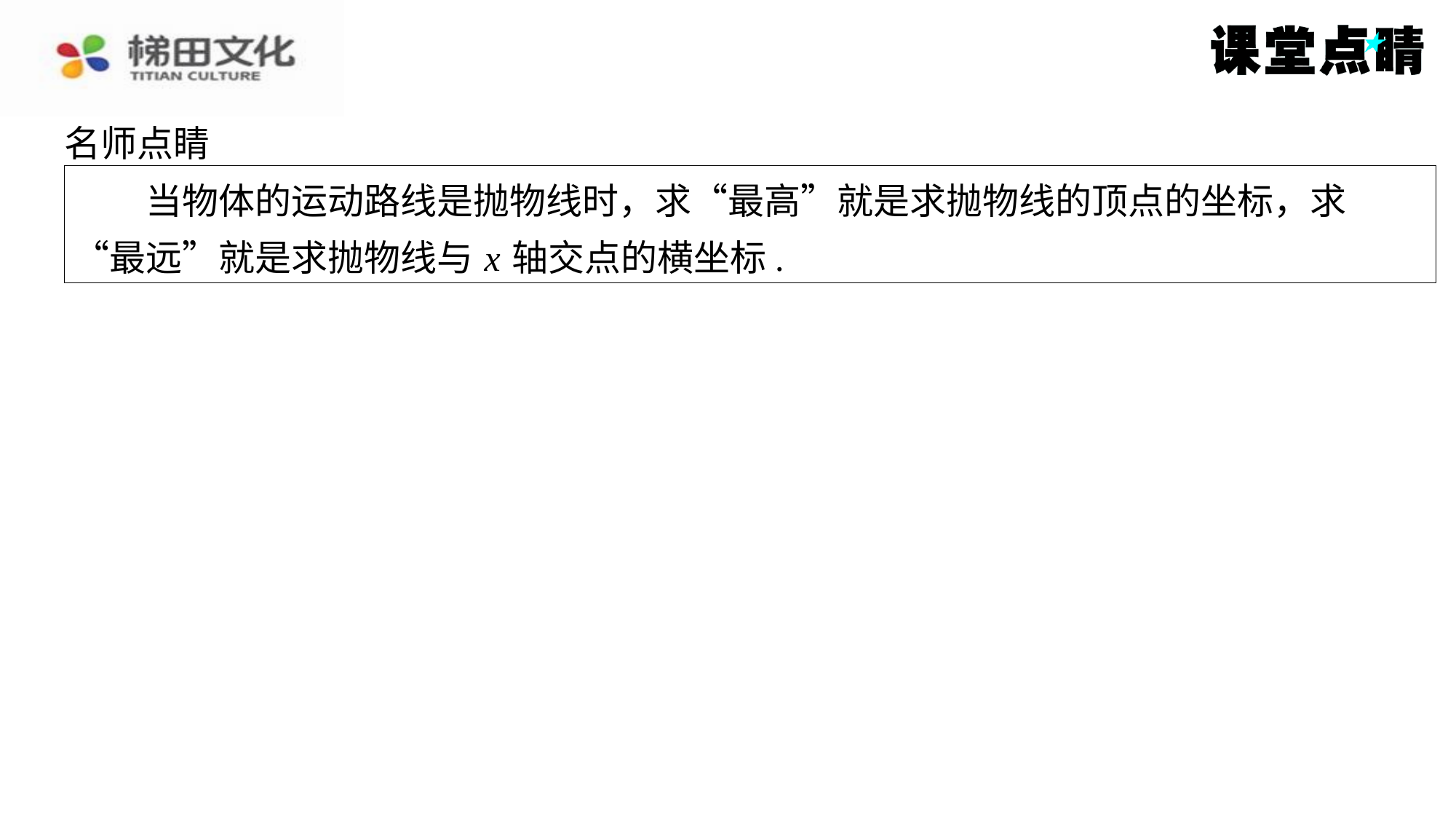

名师点睛
　　当物体的运动路线是抛物线时，求“最高”就是求抛物线的顶点的坐标，求
“最远”就是求抛物线与 x 轴交点的横坐标.